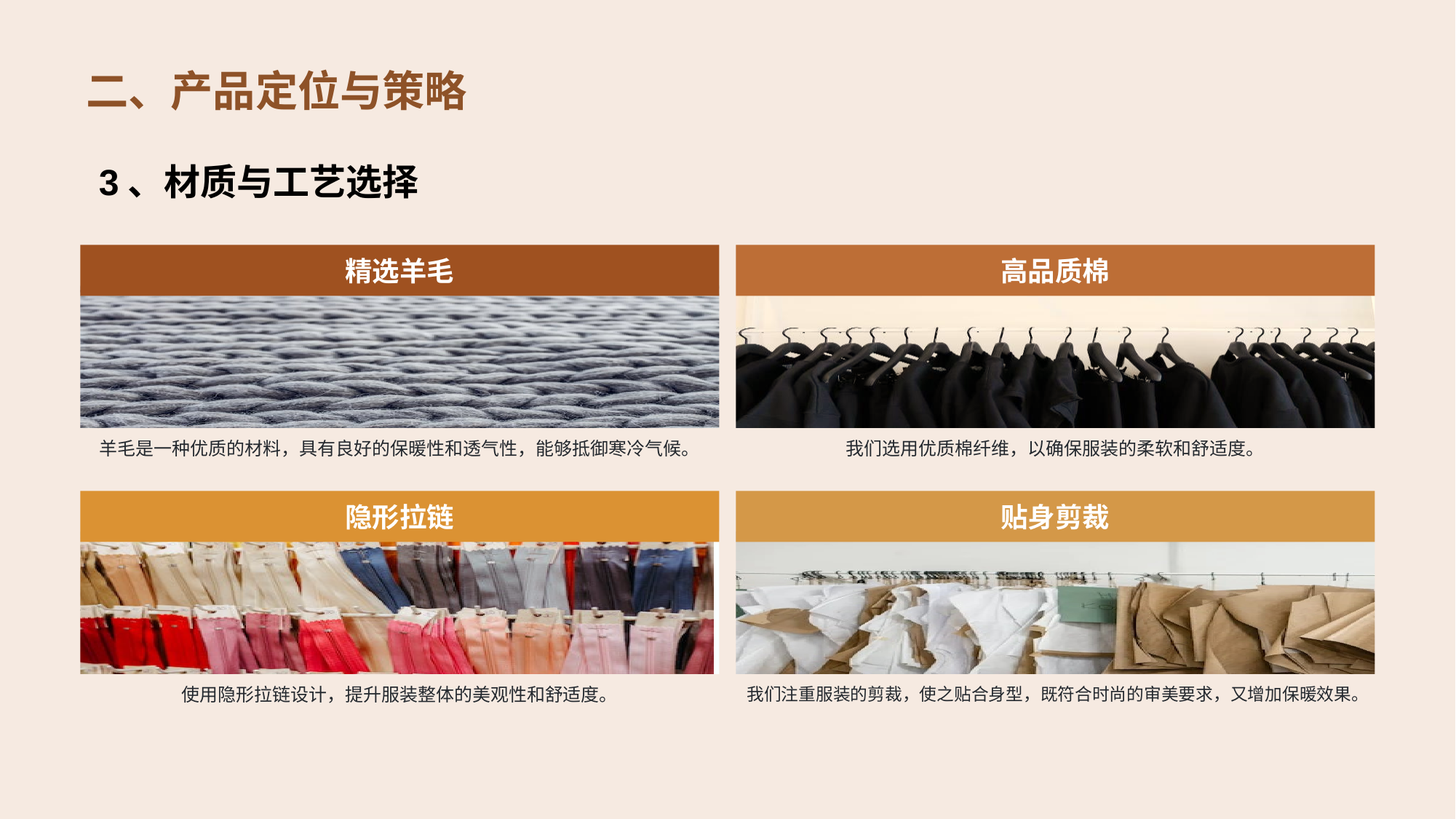

# 二、产品定位与策略
3、材质与工艺选择
精选羊毛

羊毛是一种优质的材料，具有良好的保暖性和透气性，能够抵御寒冷气候。
高品质棉

我们选用优质棉纤维，以确保服装的柔软和舒适度。
隐形拉链

使用隐形拉链设计，提升服装整体的美观性和舒适度。
贴身剪裁

我们注重服装的剪裁，使之贴合身型，既符合时尚的审美要求，又增加保暖效果。